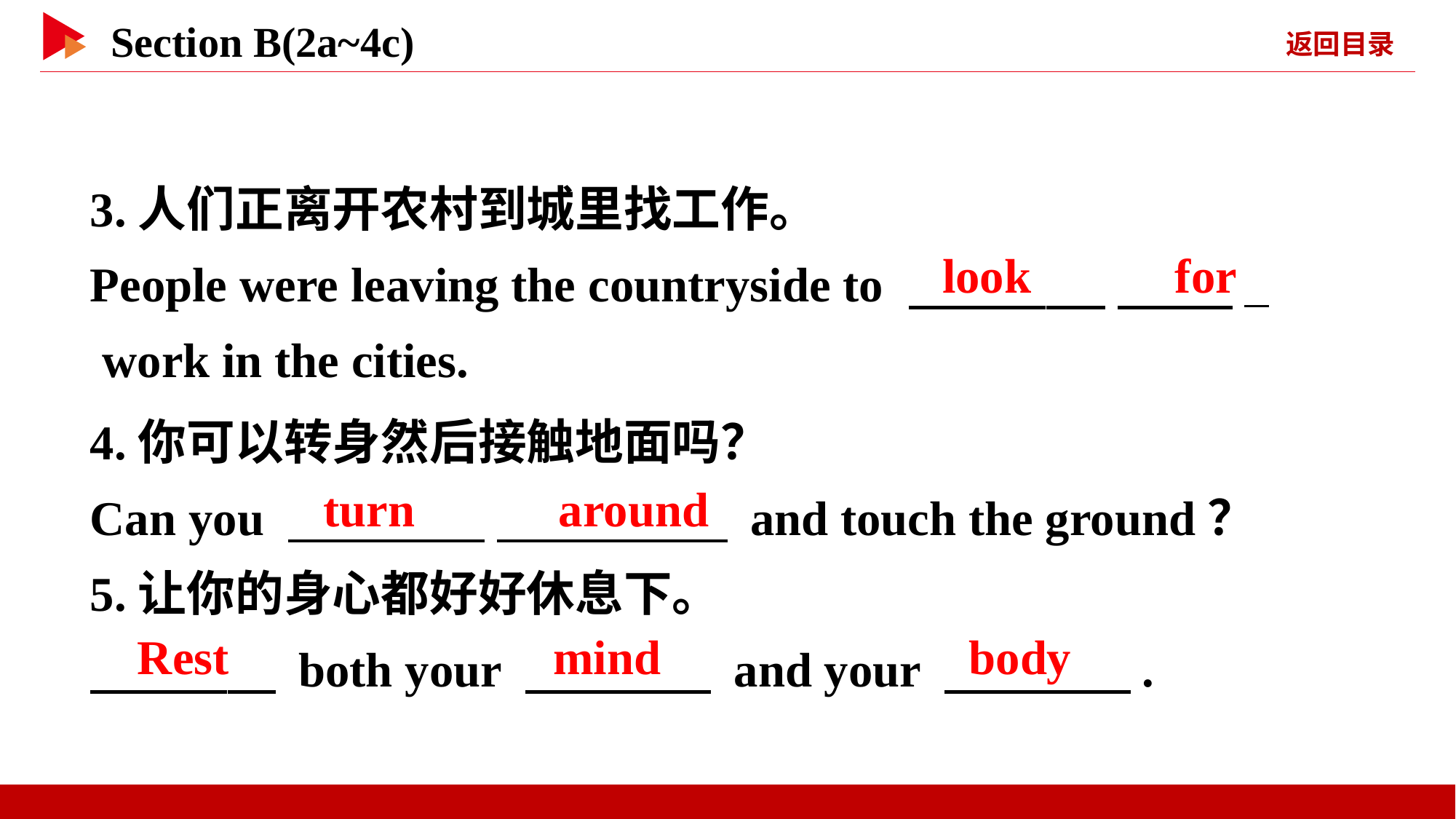

3.人们正离开农村到城里找工作。
People were leaving the countryside to 　         　 　      _
 work in the cities.
look 　 　for
4.你可以转身然后接触地面吗？
Can you 　         　 　            　 and touch the ground？
5.让你的身心都好好休息下。
　        　 both your 　        　 and your 　        　.
turn 　 　around
Rest
mind
body